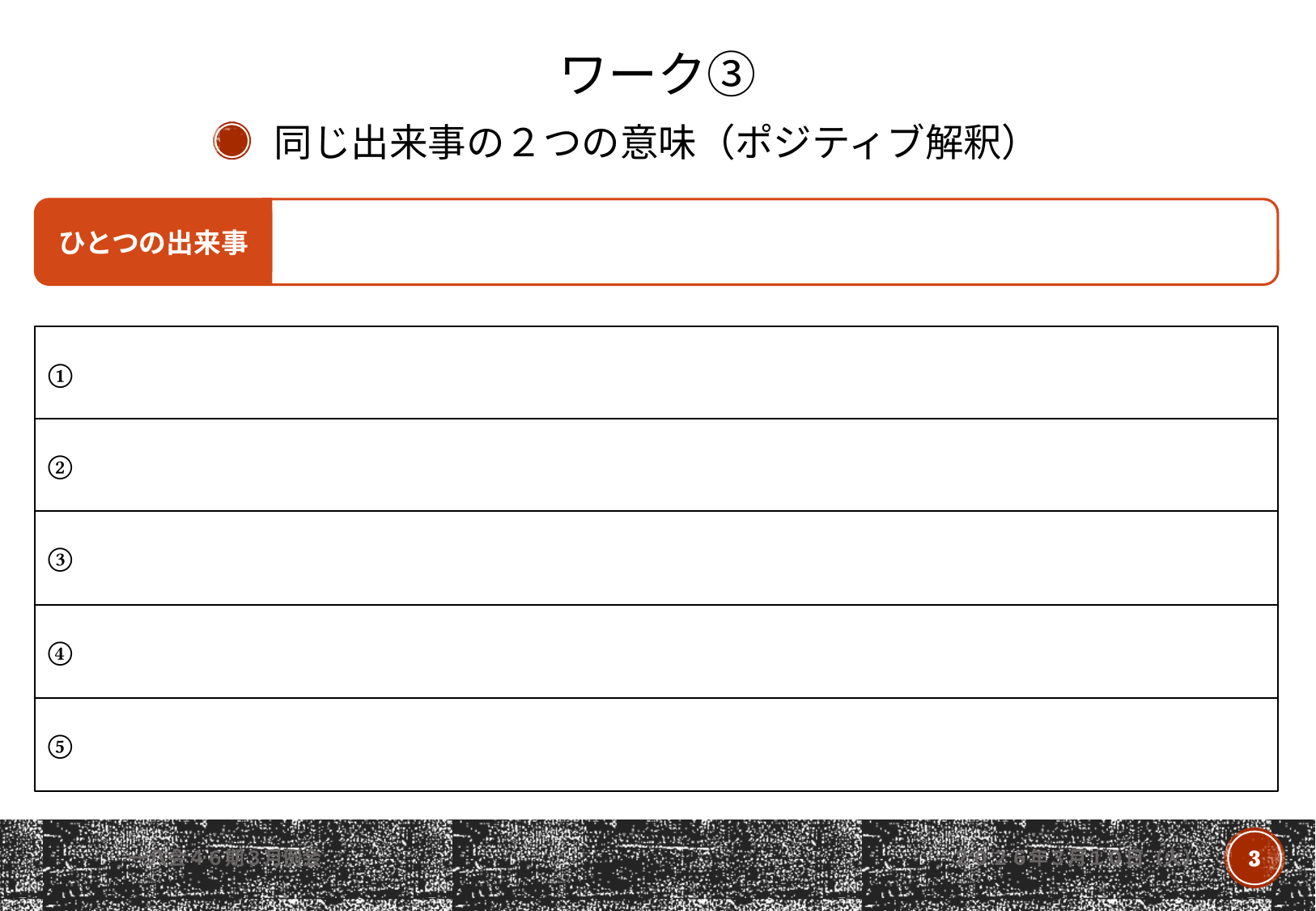

ワーク③
同じ出来事の２つの意味（ポジティブ解釈）

ひとつの出来事
①
②
③
④
⑤
一八会４６期３月例会
3
２０２６年３月１０日（火）